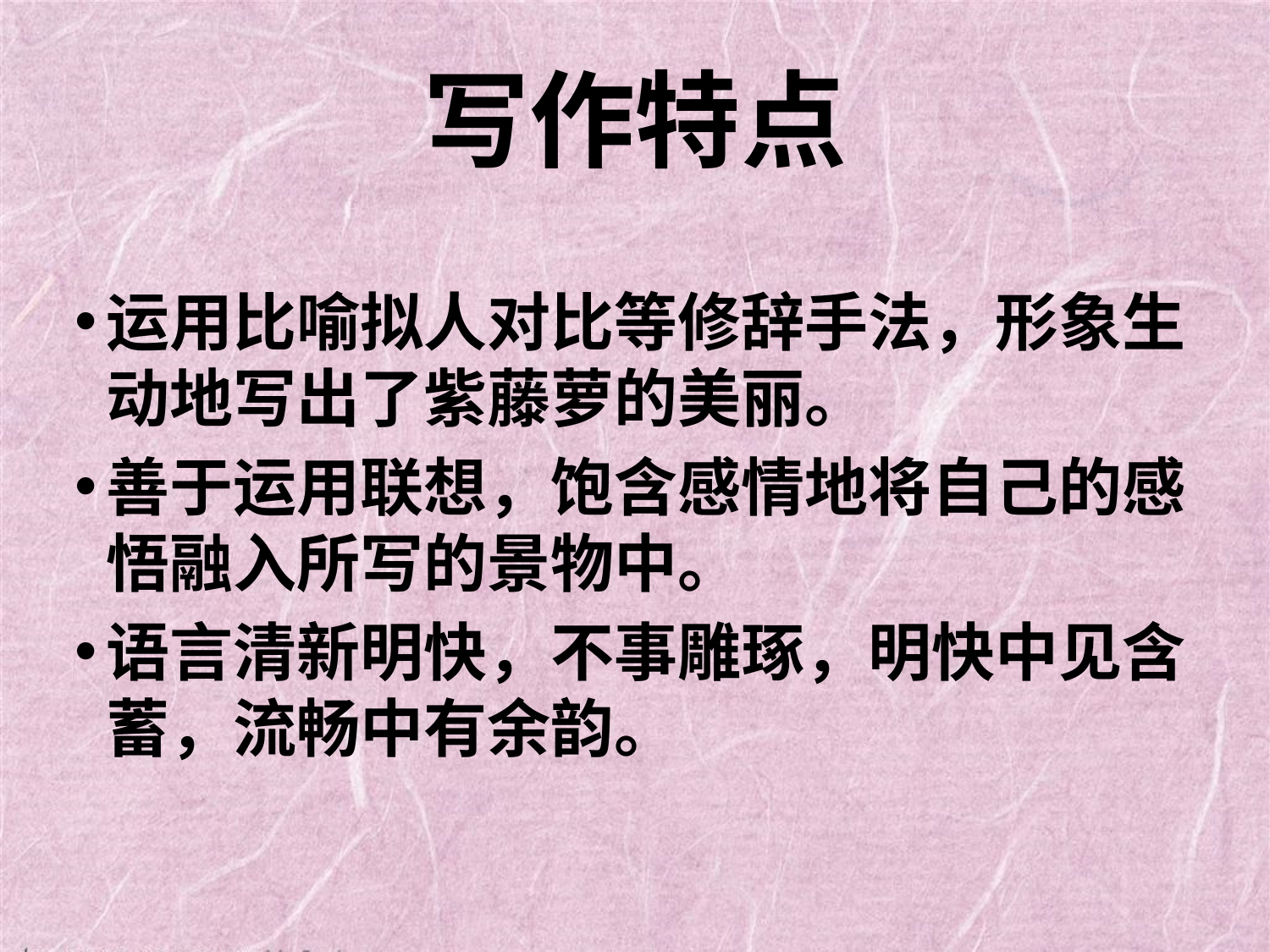

# 写作特点
运用比喻拟人对比等修辞手法，形象生动地写出了紫藤萝的美丽。
善于运用联想，饱含感情地将自己的感悟融入所写的景物中。
语言清新明快，不事雕琢，明快中见含蓄，流畅中有余韵。